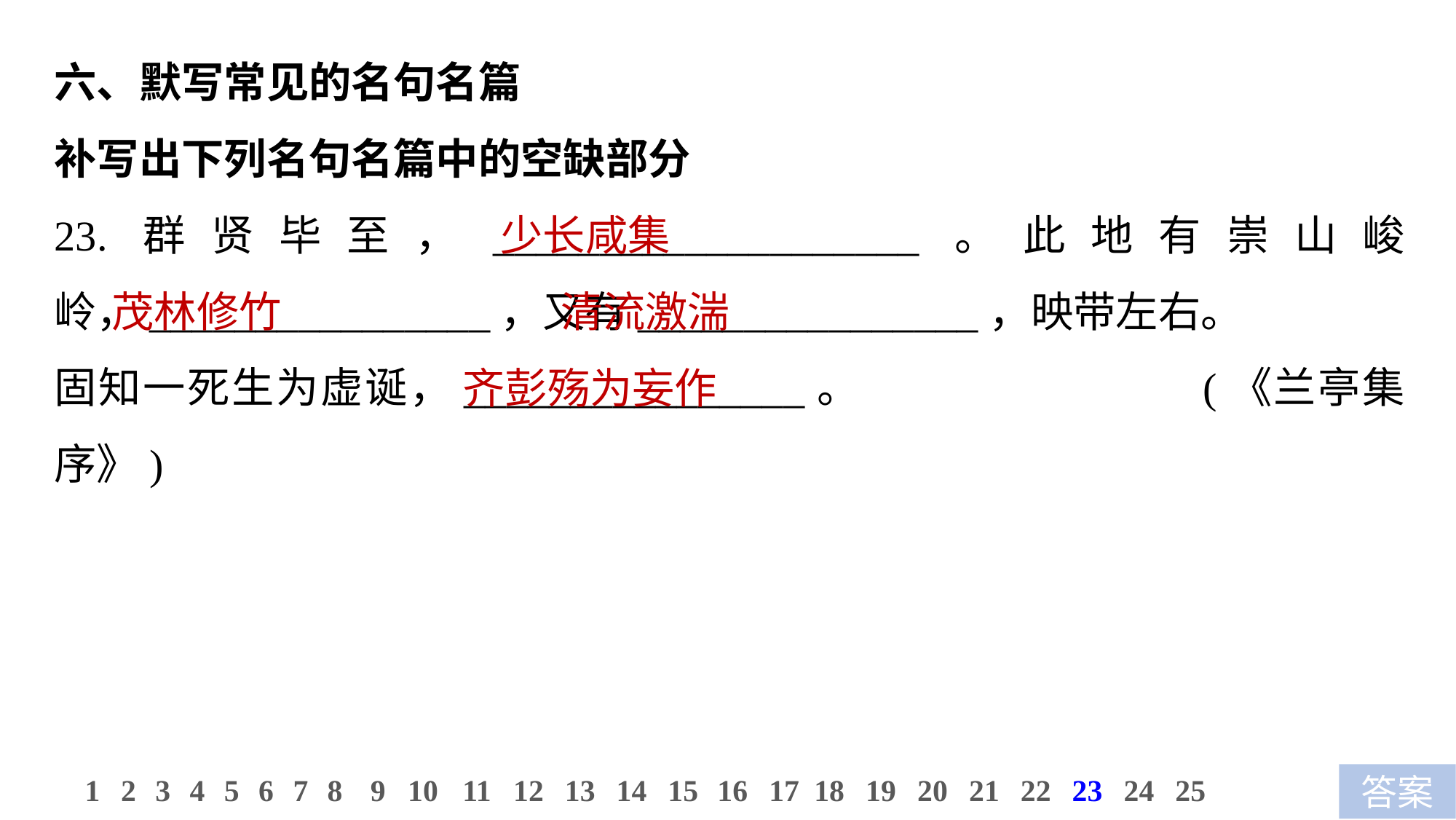

六、默写常见的名句名篇
补写出下列名句名篇中的空缺部分
23.群贤毕至，____________________。此地有崇山峻岭，________________，又有________________，映带左右。
固知一死生为虚诞，________________。                             (《兰亭集序》)
                                        少长咸集
茂林修竹　                         清流激湍
                                    齐彭殇为妄作
11
12
13
14
15
16
17
18
19
20
21
22
23
24
25
1
2
3
4
5
6
7
8
9
10
答案